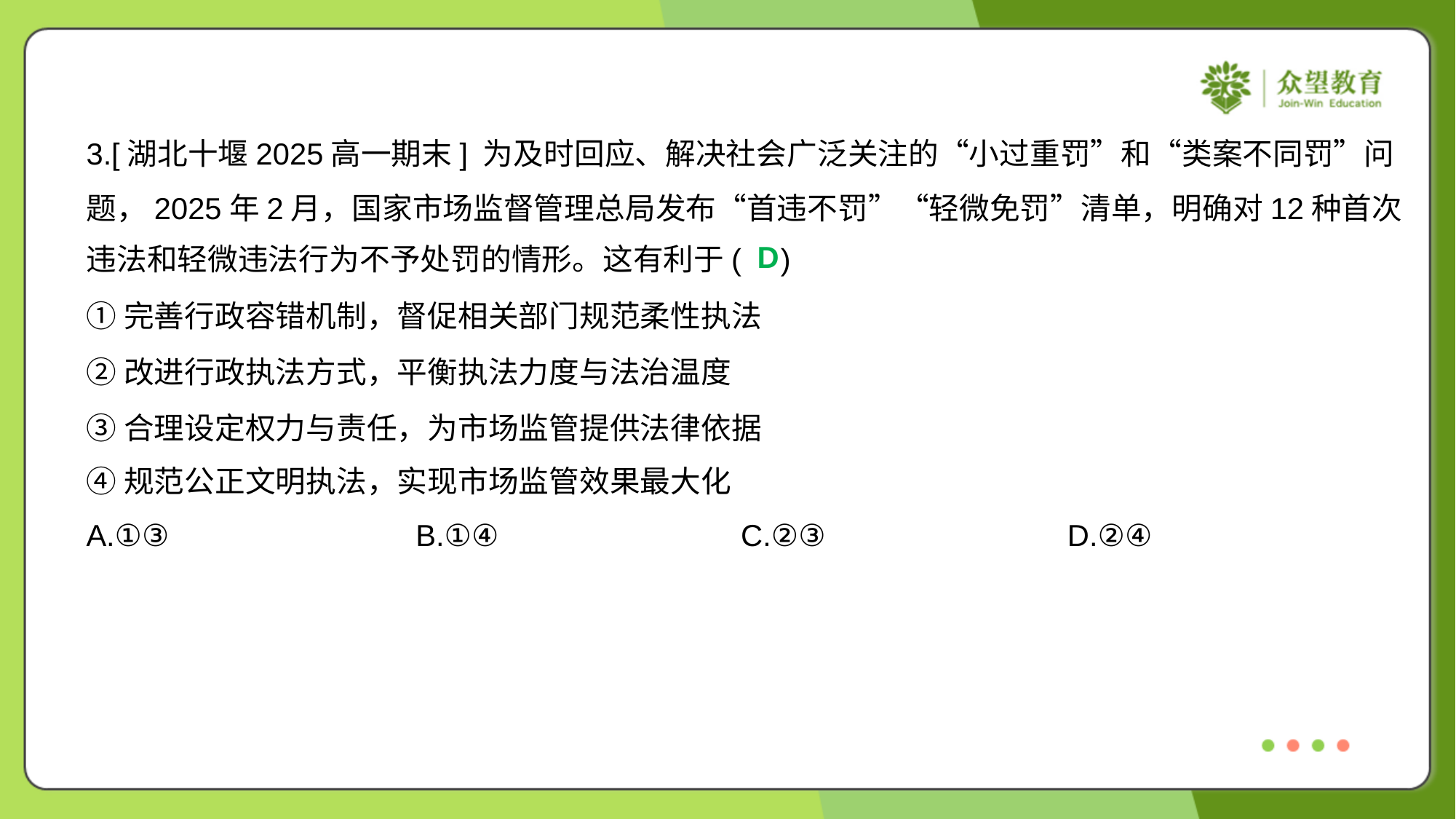

3.[湖北十堰2025高一期末] 为及时回应、解决社会广泛关注的“小过重罚”和“类案不同罚”问
题，2025年2月，国家市场监督管理总局发布“首违不罚”“轻微免罚”清单，明确对12种首次
违法和轻微违法行为不予处罚的情形。这有利于(     )
D
①完善行政容错机制，督促相关部门规范柔性执法
②改进行政执法方式，平衡执法力度与法治温度
③合理设定权力与责任，为市场监管提供法律依据
④规范公正文明执法，实现市场监管效果最大化
A.①③	B.①④	C.②③	D.②④